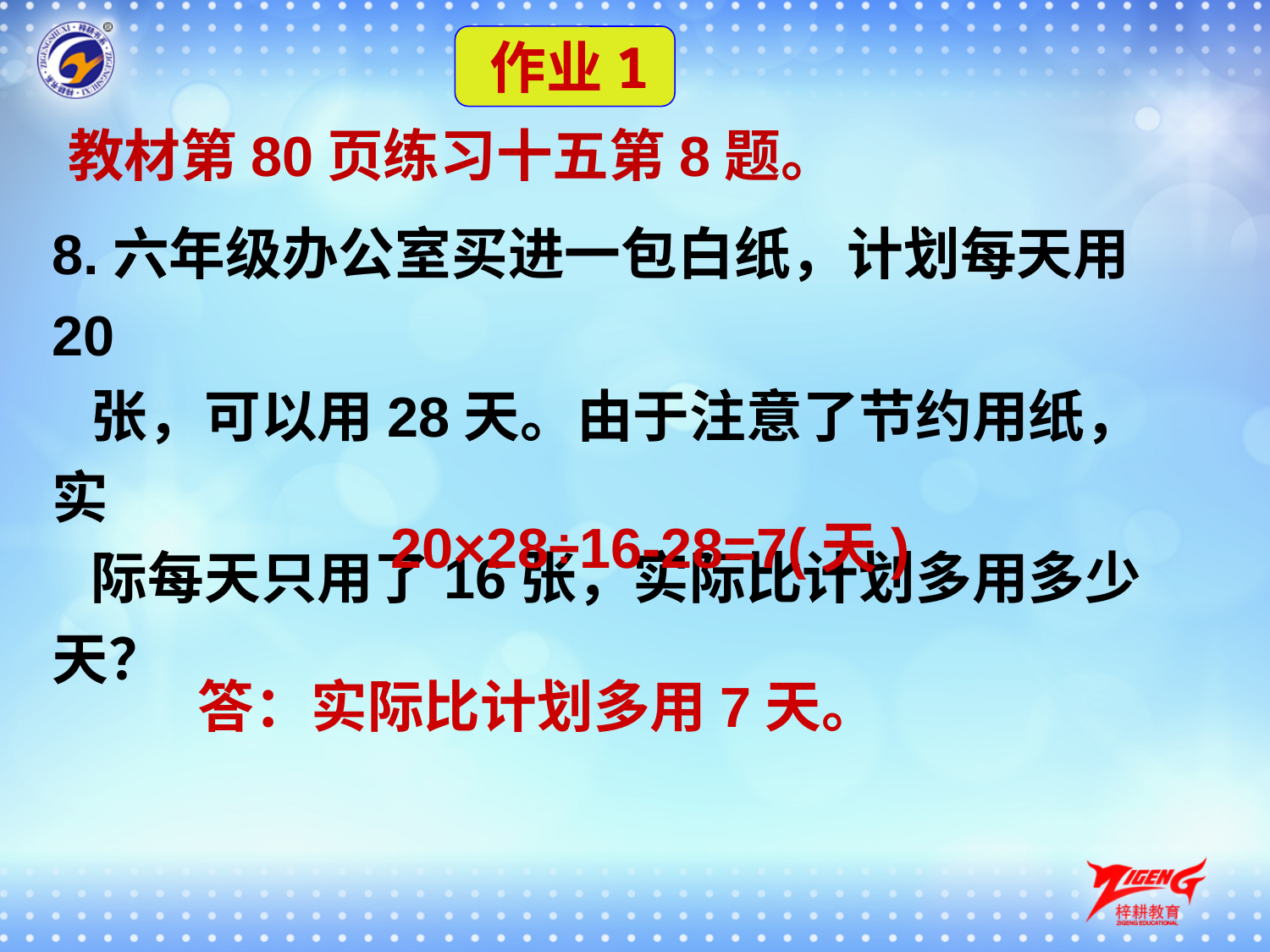

作业1
    教材第80页练习十五第8题。
8.六年级办公室买进一包白纸，计划每天用20
  张，可以用28天。由于注意了节约用纸，实
  际每天只用了16张，实际比计划多用多少天？
20×28÷16-28=7(天)
答：实际比计划多用7天。